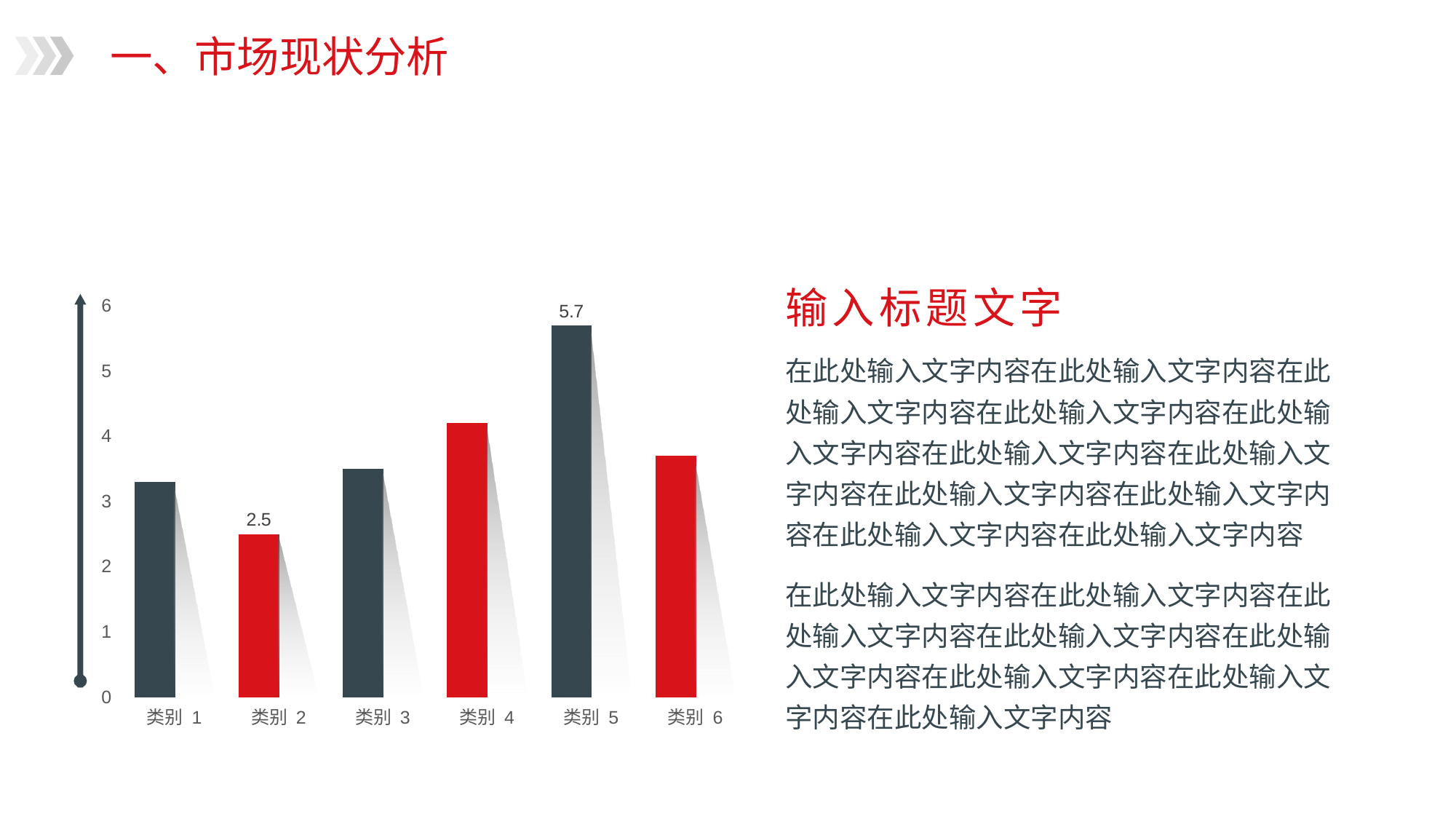

一、市场现状分析

输入标题文字

### Chart

| Category | 系列2 | 系列 1 |
|---|---|---|
| 类别 1 | 3.3 | 3.3 |
| 类别 2 | 2.5 | 2.5 |
| 类别 3 | 3.5 | 3.5 |
| 类别 4 | 4.2 | 4.2 |
| 类别 5 | 5.7 | 5.7 |
| 类别 6 | 3.7 | 3.7 |

在此处输入文字内容在此处输入文字内容在此处输入文字内容在此处输入文字内容在此处输入文字内容在此处输入文字内容在此处输入文字内容在此处输入文字内容在此处输入文字内容在此处输入文字内容在此处输入文字内容
在此处输入文字内容在此处输入文字内容在此处输入文字内容在此处输入文字内容在此处输入文字内容在此处输入文字内容在此处输入文字内容在此处输入文字内容